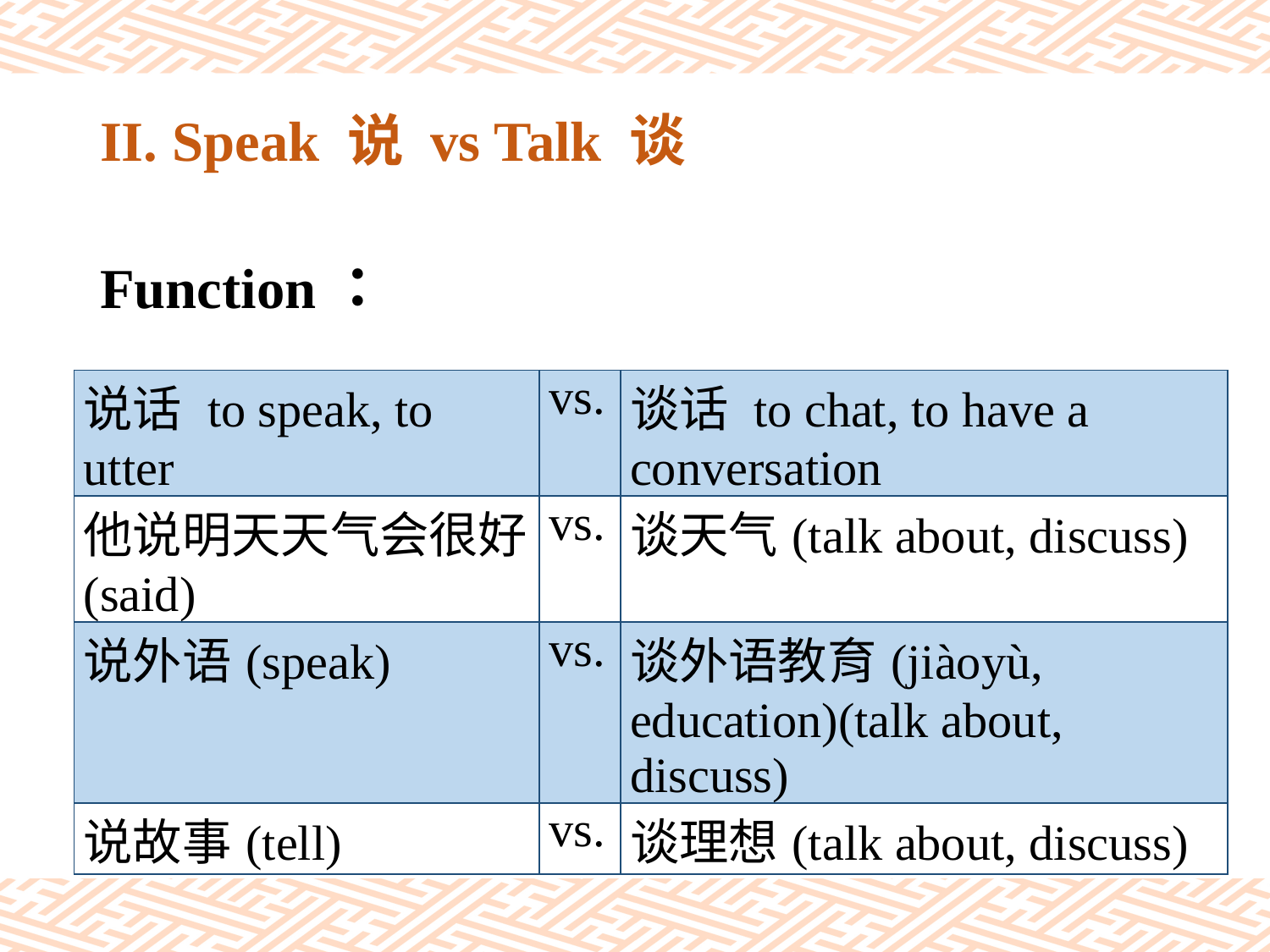

# II. Speak 说 vs Talk 谈
Function：
| 说话 to speak, to utter | vs. | 谈话 to chat, to have a conversation |
| --- | --- | --- |
| 他说明天天气会很好 (said) | vs. | 谈天气(talk about, discuss) |
| 说外语(speak) | vs. | 谈外语教育(jiàoyù, education)(talk about, discuss) |
| 说故事(tell) | vs. | 谈理想(talk about, discuss) |